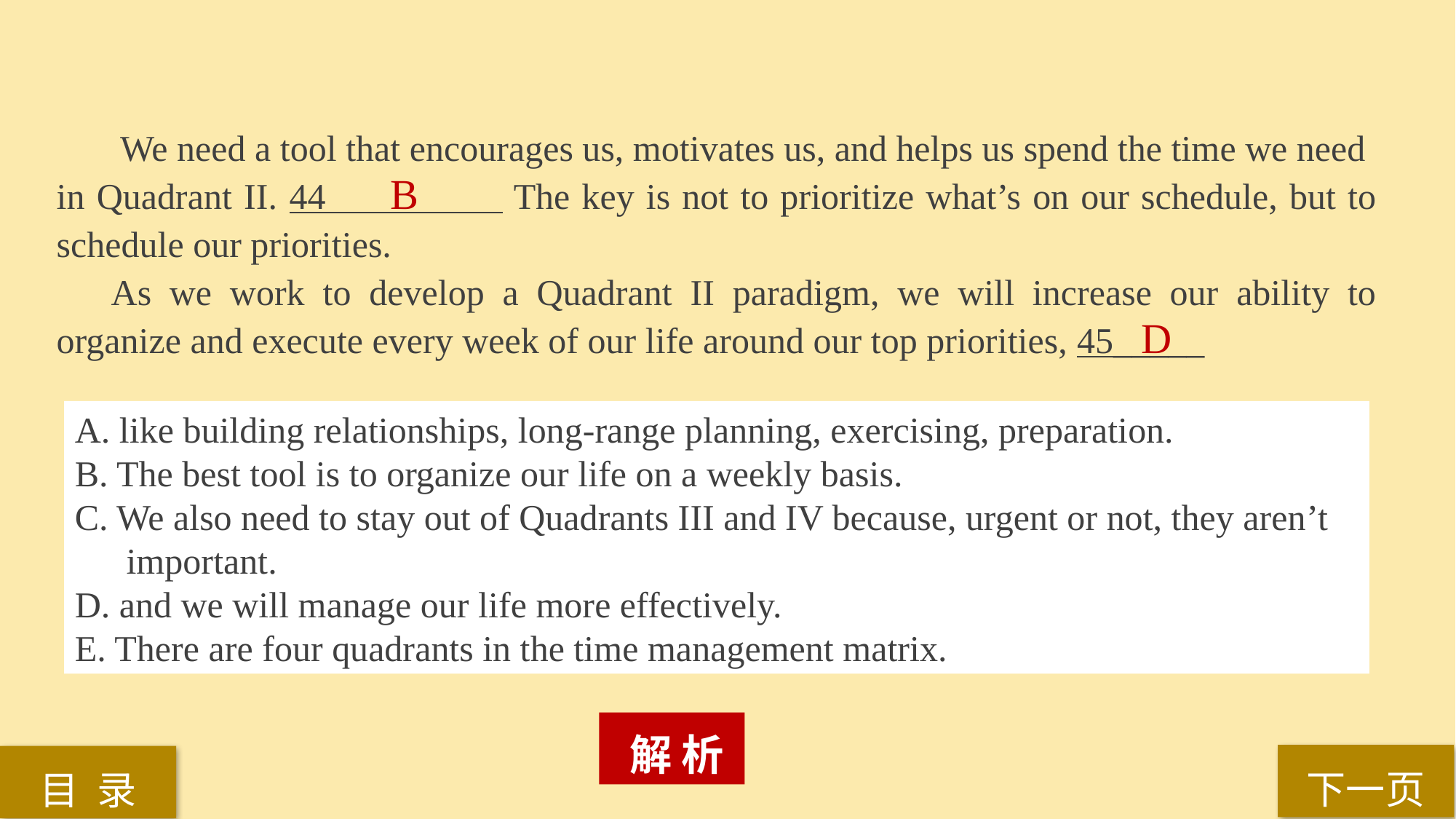

We need a tool that encourages us, motivates us, and helps us spend the time we need
in Quadrant II. 44                The key is not to prioritize what’s on our schedule, but to schedule our priorities.
As we work to develop a Quadrant II paradigm, we will increase our ability to organize and execute every week of our life around our top priorities, 45_____
B
D
A. like building relationships, long-range planning, exercising, preparation.
B. The best tool is to organize our life on a weekly basis.
C. We also need to stay out of Quadrants III and IV because, urgent or not, they aren’t important.
D. and we will manage our life more effectively.
E. There are four quadrants in the time management matrix.
 解 析